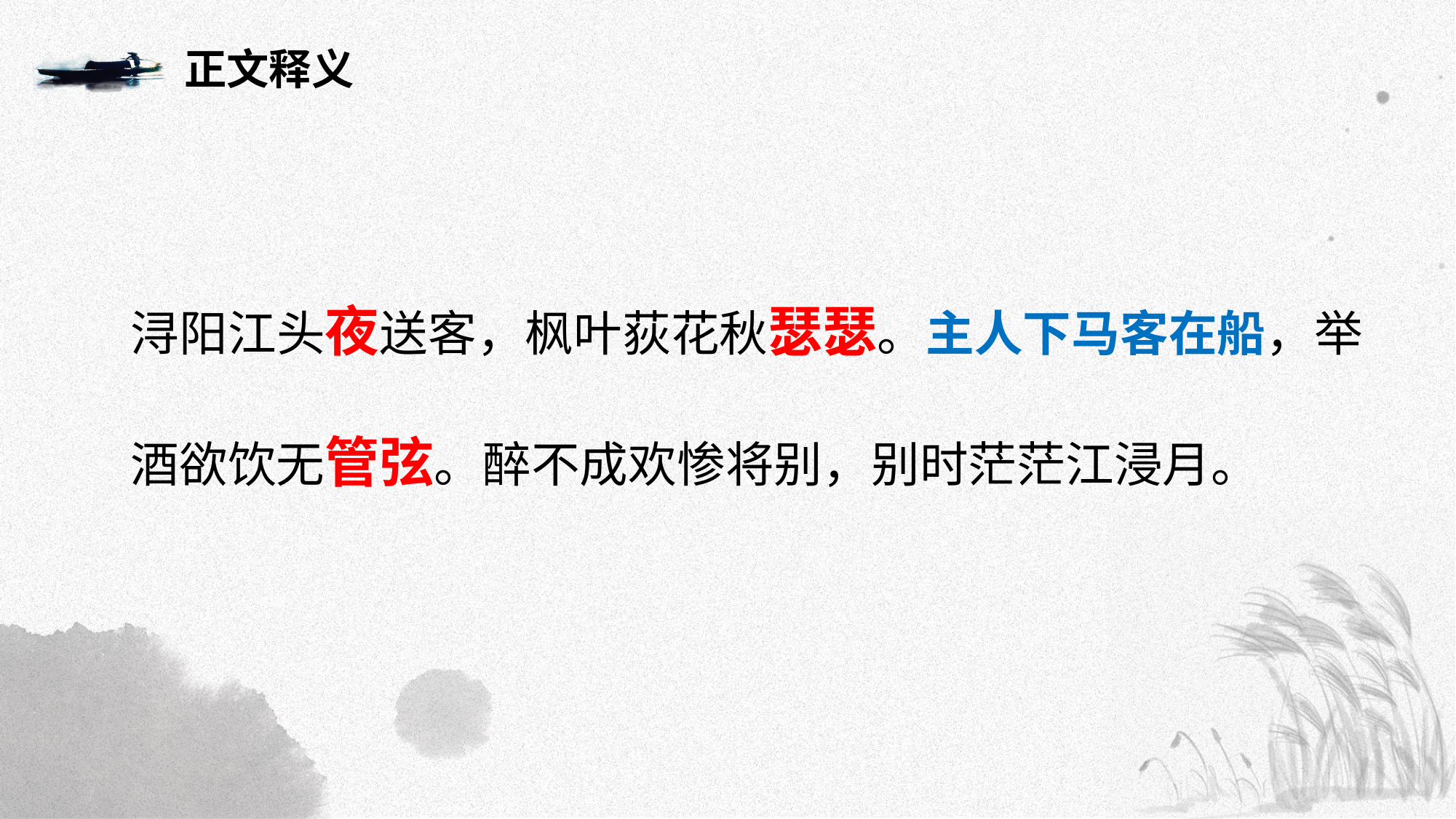

正文释义
浔阳江头夜送客，枫叶荻花秋瑟瑟。主人下马客在船，举酒欲饮无管弦。醉不成欢惨将别，别时茫茫江浸月。